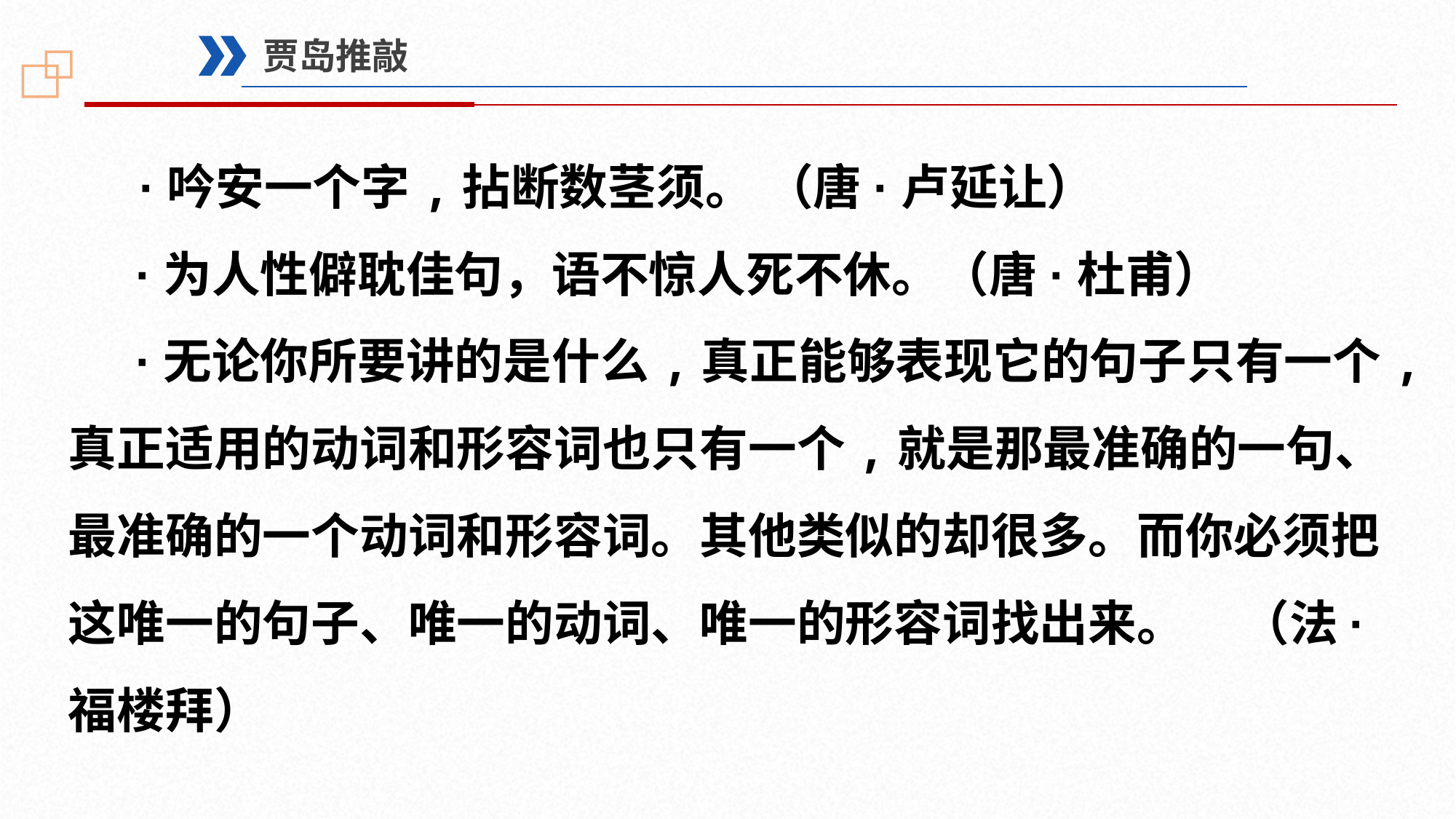

贾岛推敲

      ·吟安一个字,拈断数茎须。 （唐·卢延让）
     ·为人性僻耽佳句，语不惊人死不休。（唐·杜甫）
     ·无论你所要讲的是什么,真正能够表现它的句子只有一个,真正适用的动词和形容词也只有一个,就是那最准确的一句、最准确的一个动词和形容词。其他类似的却很多。而你必须把这唯一的句子、唯一的动词、唯一的形容词找出来。     （法·福楼拜）